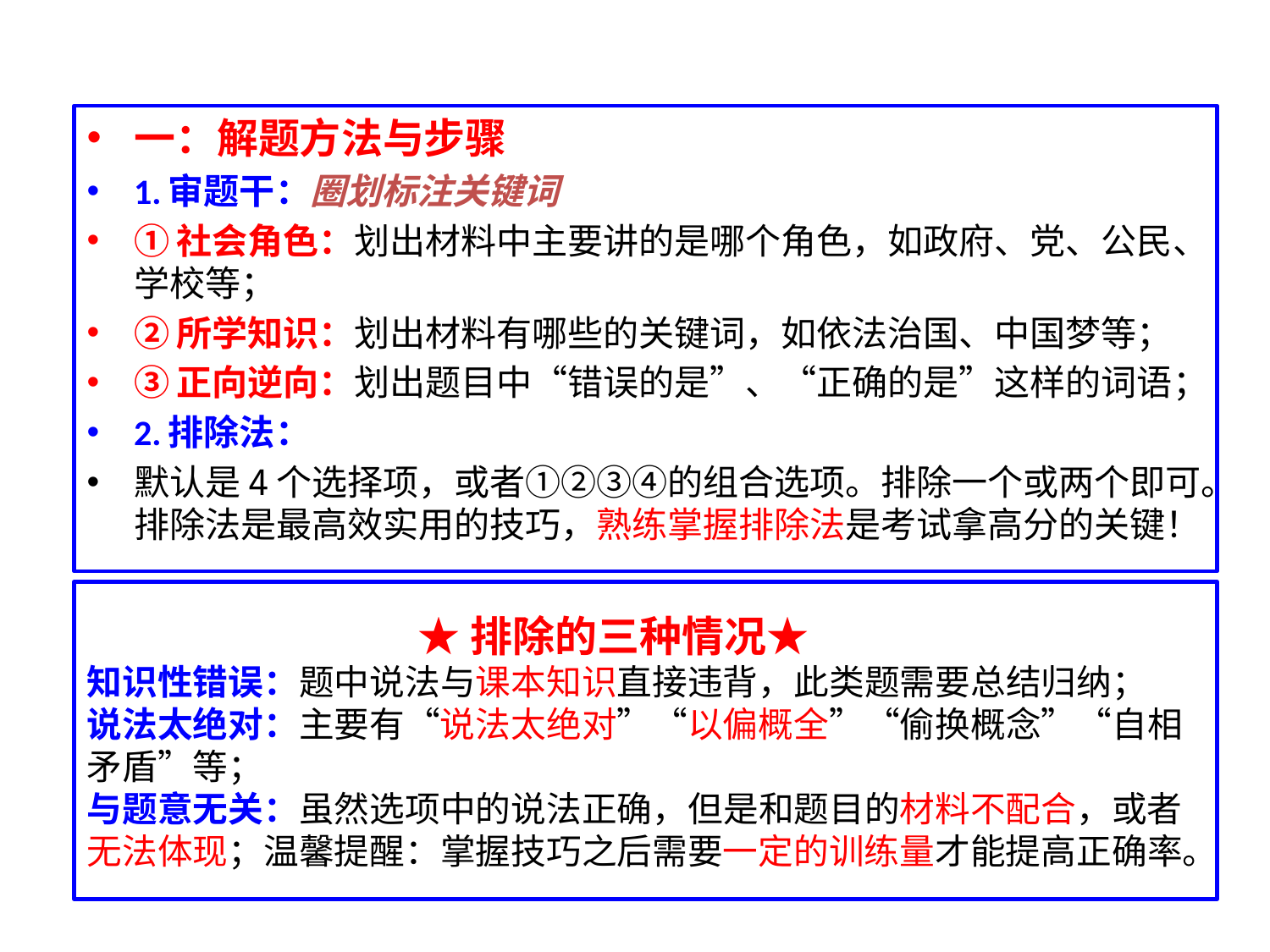

一：解题方法与步骤
1.审题干：圈划标注关键词
①社会角色：划出材料中主要讲的是哪个角色，如政府、党、公民、学校等；
②所学知识：划出材料有哪些的关键词，如依法治国、中国梦等；
③正向逆向：划出题目中“错误的是”、“正确的是”这样的词语；
2.排除法：
默认是4个选择项，或者①②③④的组合选项。排除一个或两个即可。排除法是最高效实用的技巧，熟练掌握排除法是考试拿高分的关键！
# ★排除的三种情况★ 知识性错误：题中说法与课本知识直接违背，此类题需要总结归纳； 说法太绝对：主要有“说法太绝对”“以偏概全”“偷换概念”“自相矛盾”等； 与题意无关：虽然选项中的说法正确，但是和题目的材料不配合，或者无法体现；温馨提醒：掌握技巧之后需要一定的训练量才能提高正确率。